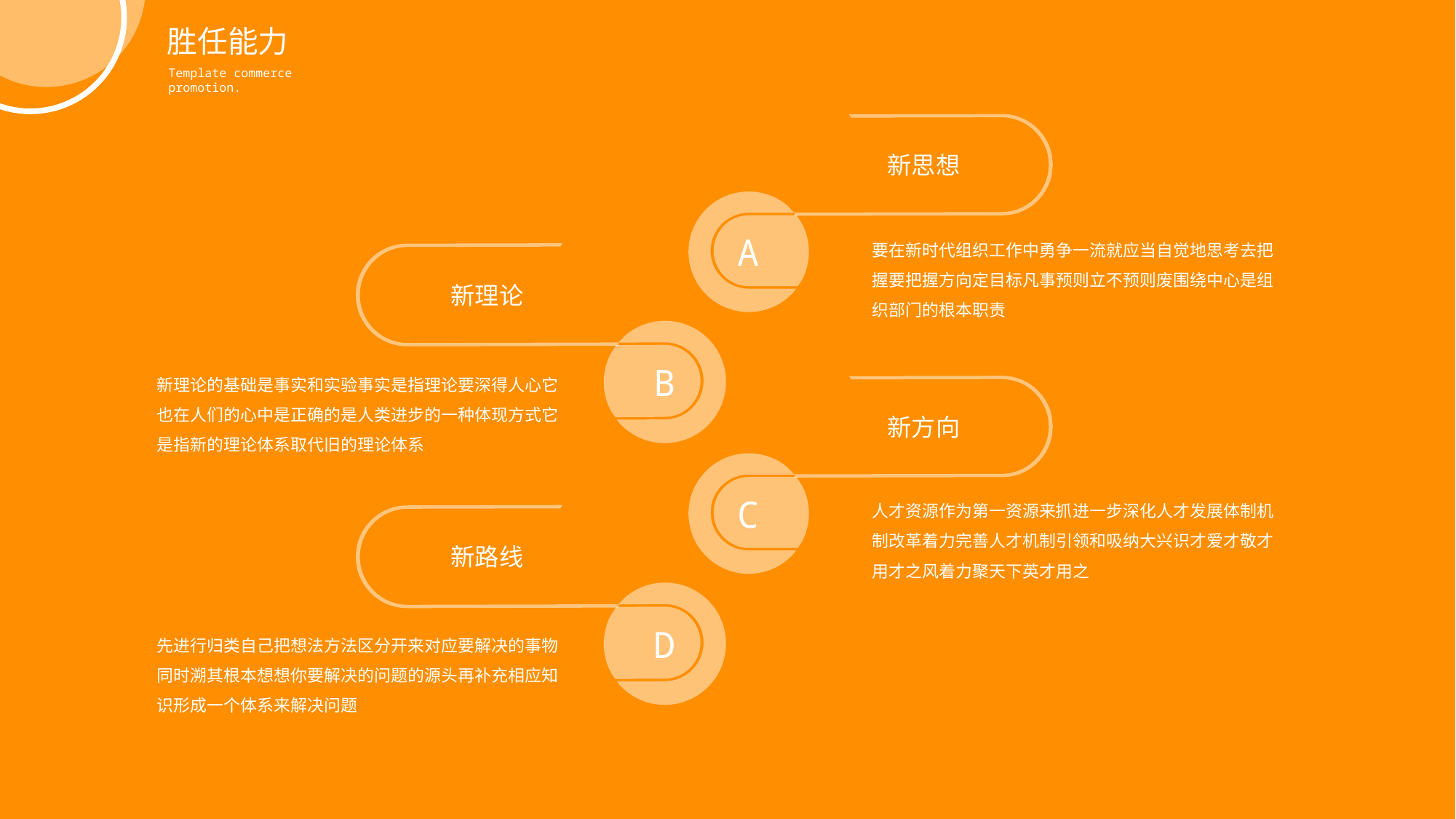

胜任能力
Template commerce promotion.
新思想
A
要在新时代组织工作中勇争一流就应当自觉地思考去把握要把握方向定目标凡事预则立不预则废围绕中心是组织部门的根本职责
新理论
B
新理论的基础是事实和实验事实是指理论要深得人心它也在人们的心中是正确的是人类进步的一种体现方式它是指新的理论体系取代旧的理论体系
新方向
C
人才资源作为第一资源来抓进一步深化人才发展体制机制改革着力完善人才机制引领和吸纳大兴识才爱才敬才用才之风着力聚天下英才用之
新路线
D
先进行归类自己把想法方法区分开来对应要解决的事物同时溯其根本想想你要解决的问题的源头再补充相应知识形成一个体系来解决问题